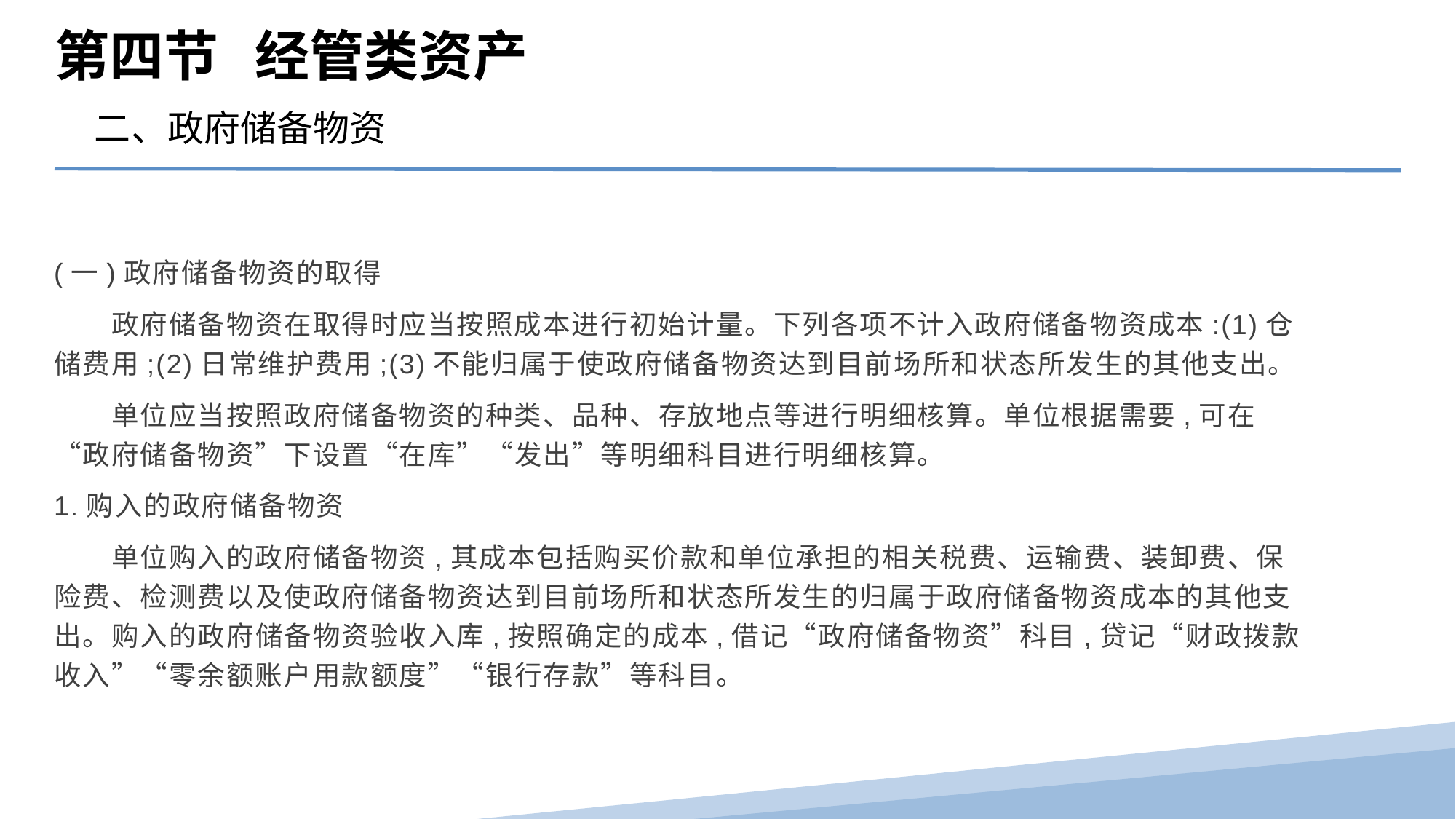

第四节   经管类资产
二、政府储备物资
(一)政府储备物资的取得
　　政府储备物资在取得时应当按照成本进行初始计量。下列各项不计入政府储备物资成本:(1)仓储费用;(2)日常维护费用;(3)不能归属于使政府储备物资达到目前场所和状态所发生的其他支出。
　　单位应当按照政府储备物资的种类、品种、存放地点等进行明细核算。单位根据需要,可在“政府储备物资”下设置“在库”“发出”等明细科目进行明细核算。
1.购入的政府储备物资
　　单位购入的政府储备物资,其成本包括购买价款和单位承担的相关税费、运输费、装卸费、保险费、检测费以及使政府储备物资达到目前场所和状态所发生的归属于政府储备物资成本的其他支出。购入的政府储备物资验收入库,按照确定的成本,借记“政府储备物资”科目,贷记“财政拨款收入”“零余额账户用款额度”“银行存款”等科目。